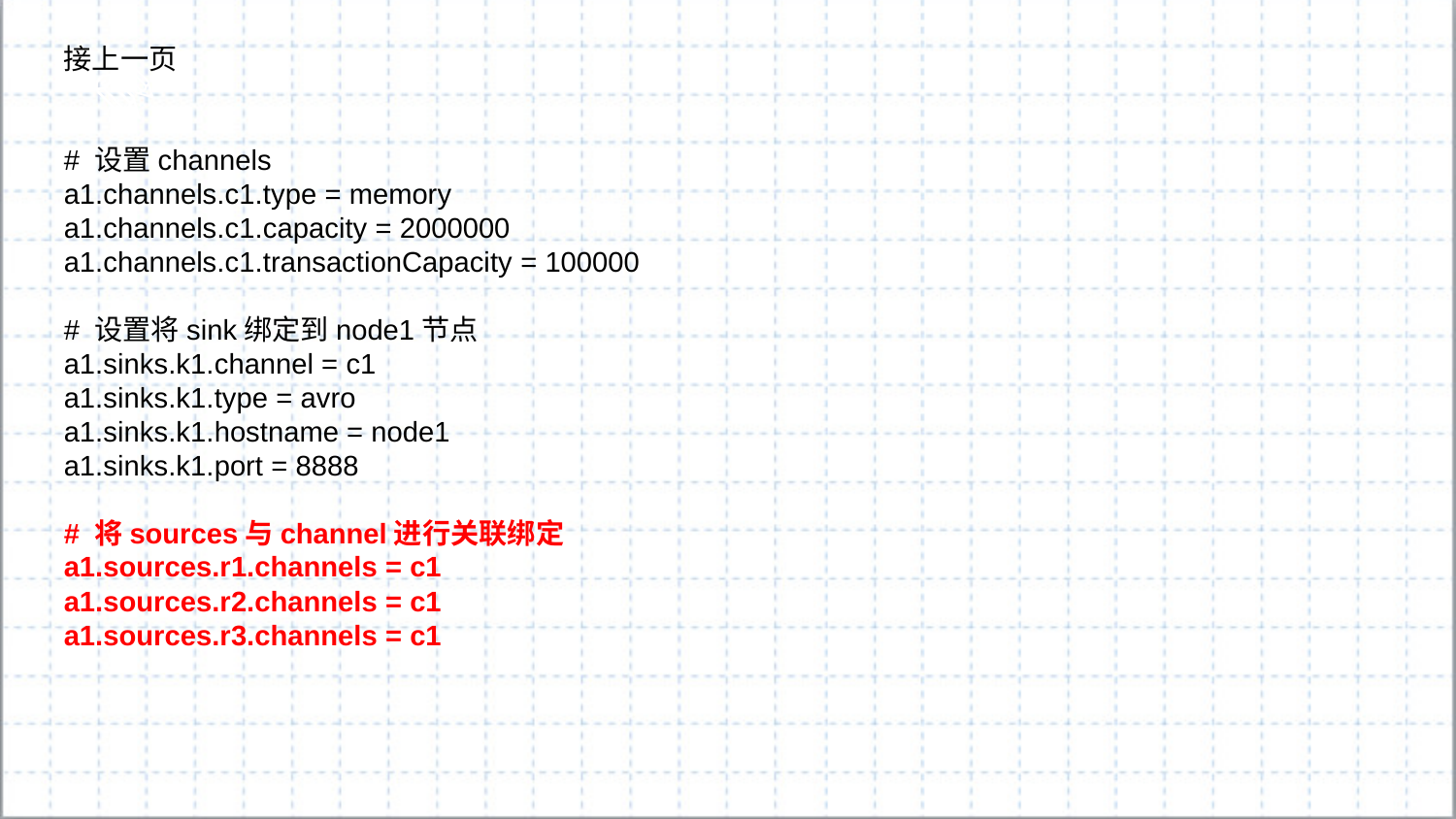

接上一页

# 设置channels
a1.channels.c1.type = memory
a1.channels.c1.capacity = 2000000
a1.channels.c1.transactionCapacity = 100000

# 设置将sink绑定到node1节点
a1.sinks.k1.channel = c1
a1.sinks.k1.type = avro
a1.sinks.k1.hostname = node1
a1.sinks.k1.port = 8888

# 将sources与channel进行关联绑定
a1.sources.r1.channels = c1
a1.sources.r2.channels = c1
a1.sources.r3.channels = c1